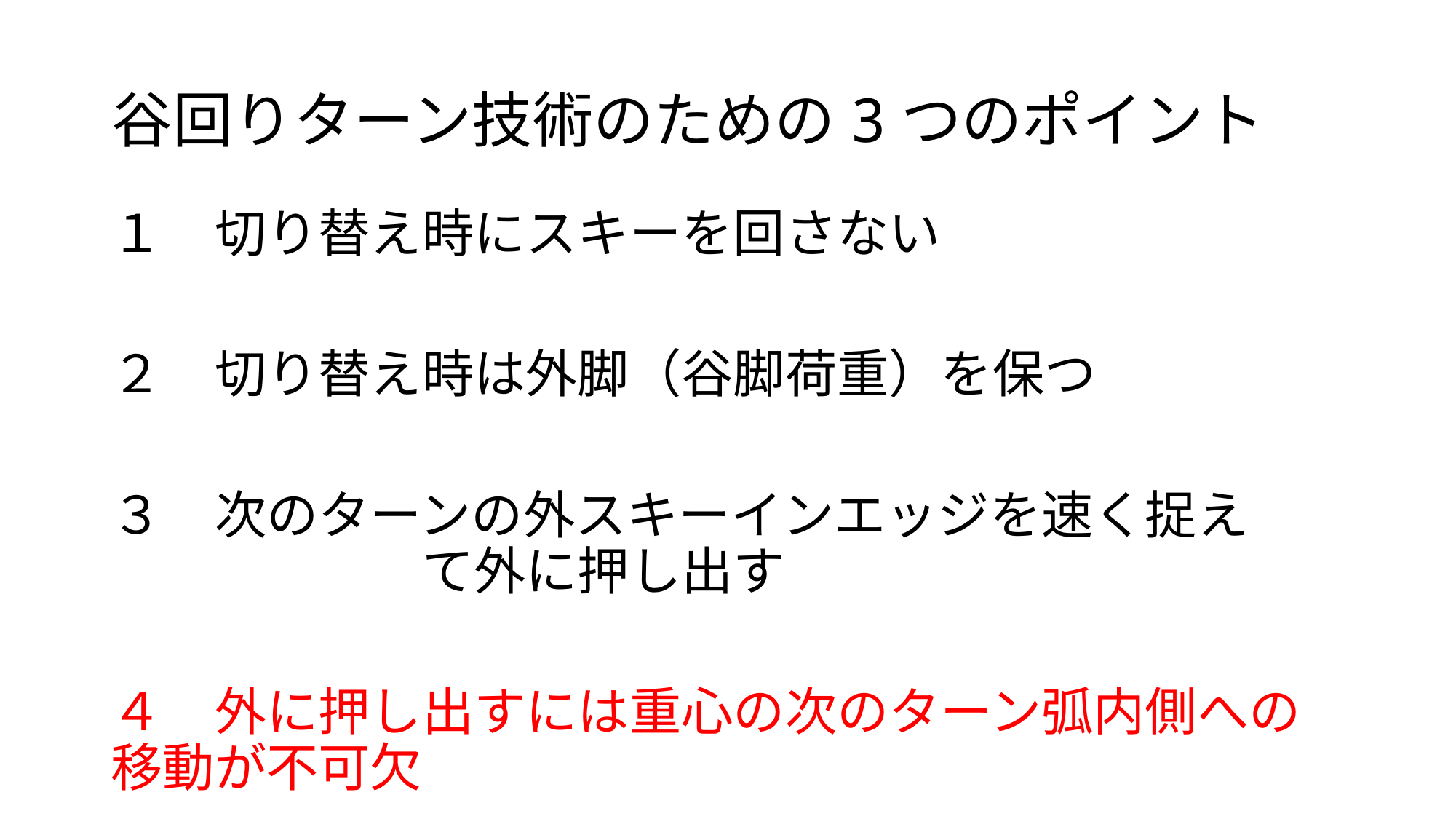

# 谷回りターン技術のための3つのポイント
１　切り替え時にスキーを回さない

２　切り替え時は外脚（谷脚荷重）を保つ

３　次のターンの外スキーインエッジを速く捉え　　　　　　　て外に押し出す

４　外に押し出すには重心の次のターン弧内側への移動が不可欠